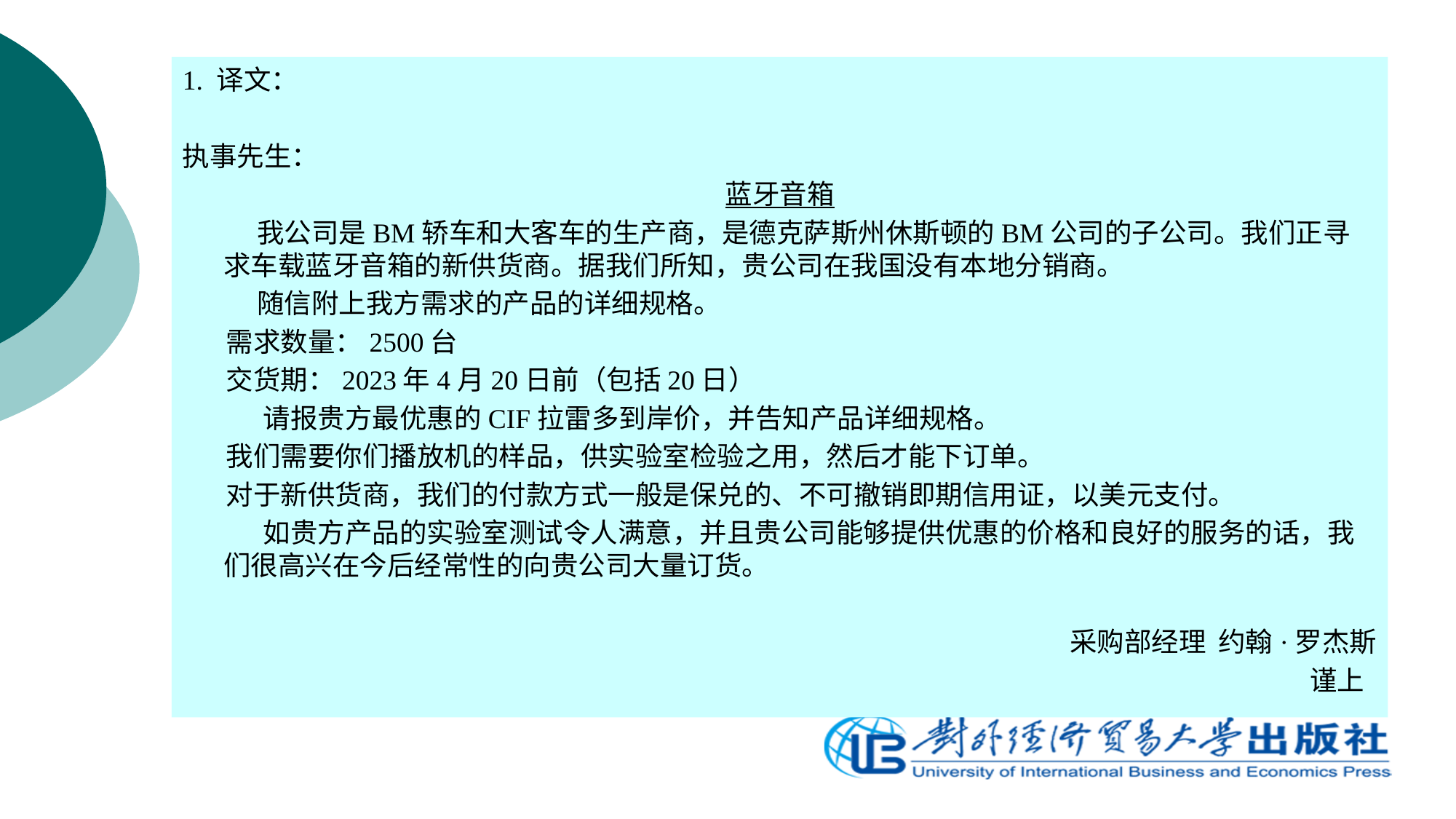

#
1. 译文：

执事先生：
蓝牙音箱
           我公司是BM轿车和大客车的生产商，是德克萨斯州休斯顿的BM公司的子公司。我们正寻求车载蓝牙音箱的新供货商。据我们所知，贵公司在我国没有本地分销商。
           随信附上我方需求的产品的详细规格。
      需求数量：2500台
      交货期：2023年4月20日前（包括20日）
            请报贵方最优惠的CIF拉雷多到岸价，并告知产品详细规格。
      我们需要你们播放机的样品，供实验室检验之用，然后才能下订单。
      对于新供货商，我们的付款方式一般是保兑的、不可撤销即期信用证，以美元支付。
            如贵方产品的实验室测试令人满意，并且贵公司能够提供优惠的价格和良好的服务的话，我们很高兴在今后经常性的向贵公司大量订货。

                                                                          采购部经理  约翰·罗杰斯
                                                                                                          谨上